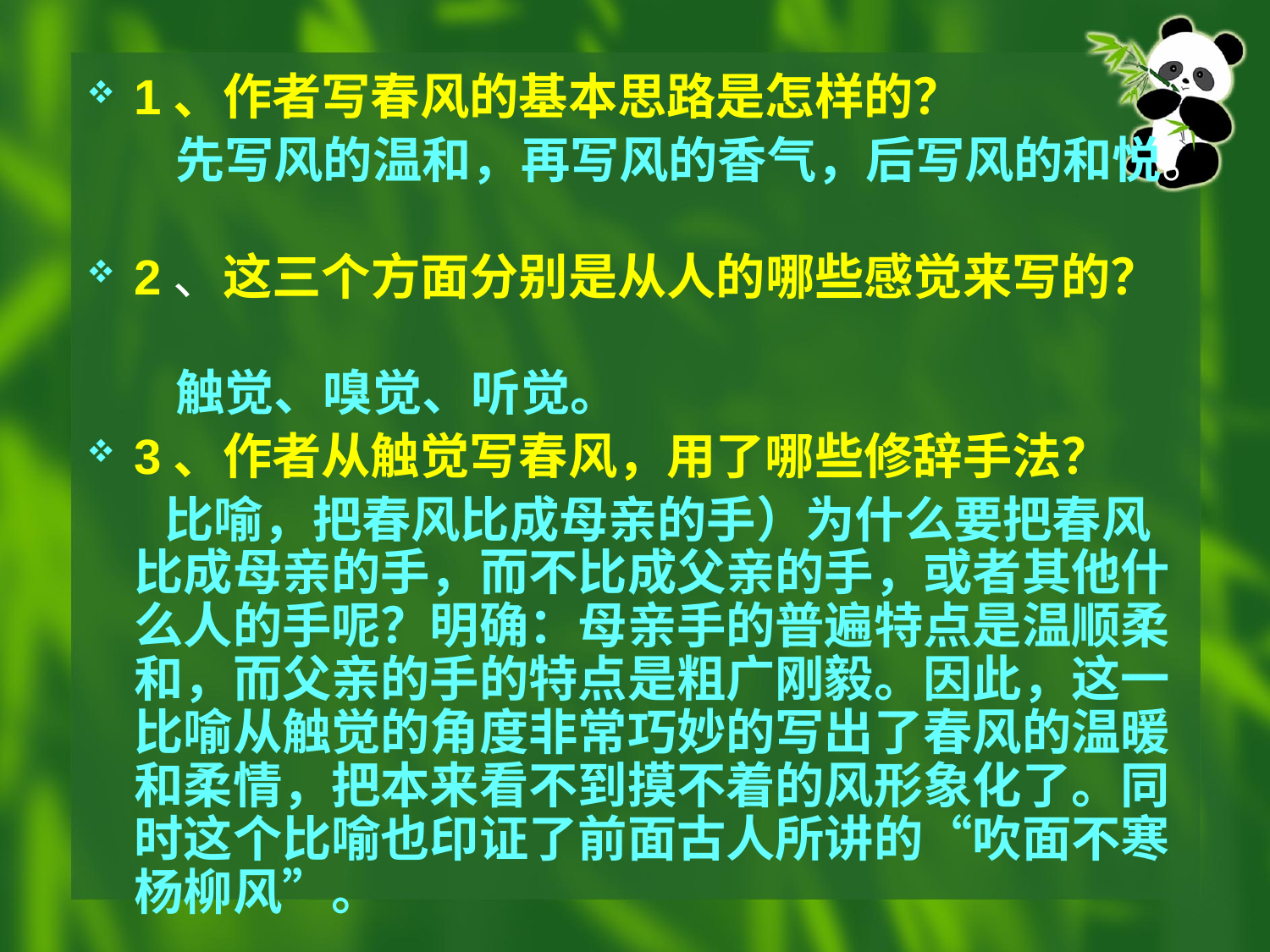

1、作者写春风的基本思路是怎样的？
       先写风的温和，再写风的香气，后写风的和悦。
2、这三个方面分别是从人的哪些感觉来写的？
       触觉、嗅觉、听觉。
3、作者从触觉写春风，用了哪些修辞手法？
      比喻，把春风比成母亲的手）为什么要把春风比成母亲的手，而不比成父亲的手，或者其他什么人的手呢？明确：母亲手的普遍特点是温顺柔和，而父亲的手的特点是粗广刚毅。因此，这一比喻从触觉的角度非常巧妙的写出了春风的温暖和柔情，把本来看不到摸不着的风形象化了。同时这个比喻也印证了前面古人所讲的“吹面不寒杨柳风”。